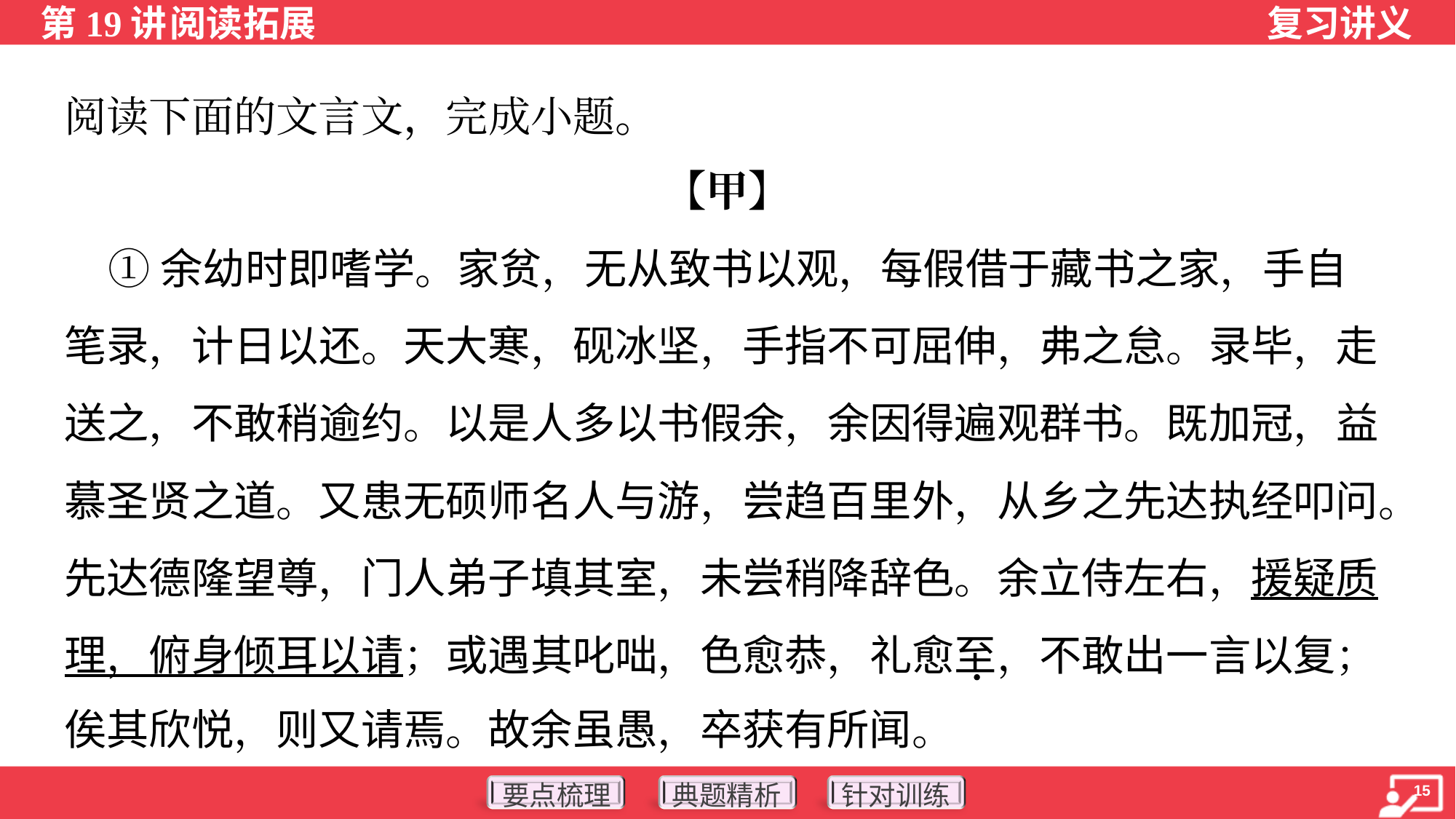

阅读下面的文言文，完成小题。
【甲】
    ①余幼时即嗜学。家贫，无从致书以观，每假借于藏书之家，手自
笔录，计日以还。天大寒，砚冰坚，手指不可屈伸，弗之怠。录毕，走
送之，不敢稍逾约。以是人多以书假余，余因得遍观群书。既加冠，益
慕圣贤之道。又患无硕师名人与游，尝趋百里外，从乡之先达执经叩问。
先达德隆望尊，门人弟子填其室，未尝稍降辞色。余立侍左右，援疑质
理，俯身倾耳以请；或遇其叱咄，色愈恭，礼愈至，不敢出一言以复；
俟其欣悦，则又请焉。故余虽愚，卒获有所闻。